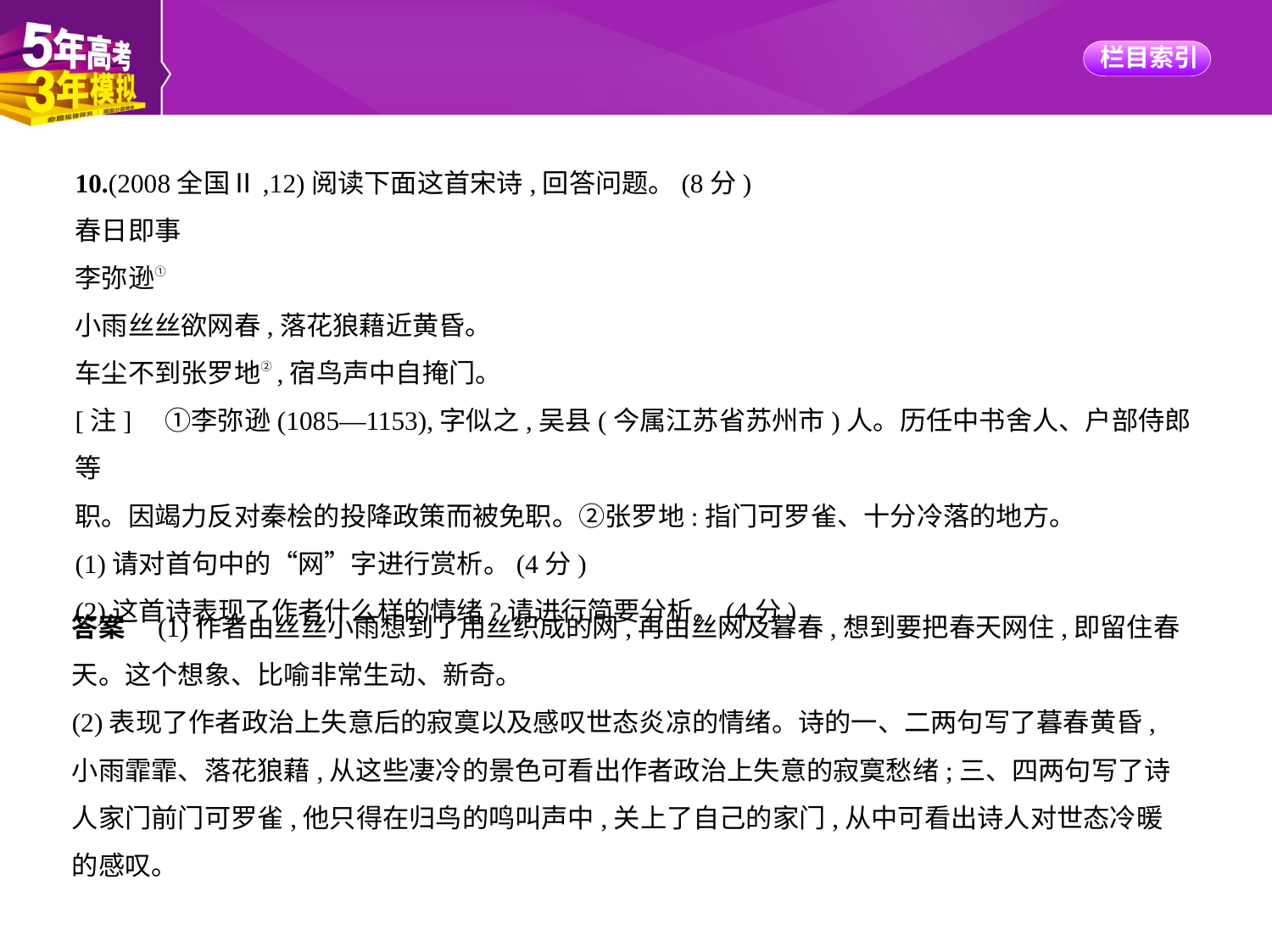

10.(2008全国Ⅱ,12)阅读下面这首宋诗,回答问题。(8分)
春日即事
李弥逊①
小雨丝丝欲网春,落花狼藉近黄昏。
车尘不到张罗地②,宿鸟声中自掩门。
[注]　①李弥逊(1085—1153),字似之,吴县(今属江苏省苏州市)人。历任中书舍人、户部侍郎等
职。因竭力反对秦桧的投降政策而被免职。②张罗地:指门可罗雀、十分冷落的地方。
(1)请对首句中的“网”字进行赏析。(4分)
(2)这首诗表现了作者什么样的情绪?请进行简要分析。(4分)
答案　(1)作者由丝丝小雨想到了用丝织成的网,再由丝网及暮春,想到要把春天网住,即留住春
天。这个想象、比喻非常生动、新奇。
(2)表现了作者政治上失意后的寂寞以及感叹世态炎凉的情绪。诗的一、二两句写了暮春黄昏,
小雨霏霏、落花狼藉,从这些凄冷的景色可看出作者政治上失意的寂寞愁绪;三、四两句写了诗
人家门前门可罗雀,他只得在归鸟的鸣叫声中,关上了自己的家门,从中可看出诗人对世态冷暖
的感叹。